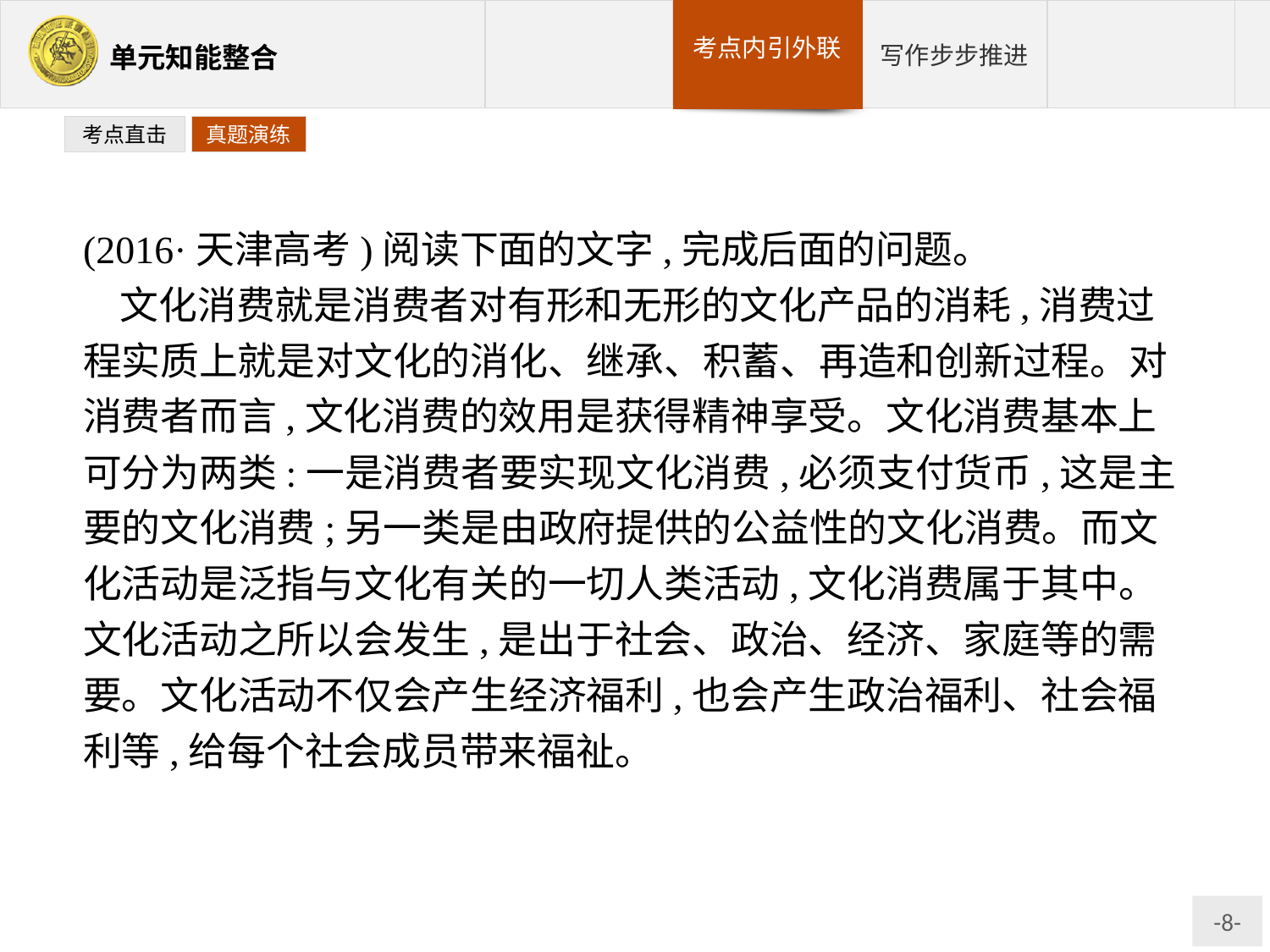

考点直击
真题演练
(2016·天津高考)阅读下面的文字,完成后面的问题。
文化消费就是消费者对有形和无形的文化产品的消耗,消费过程实质上就是对文化的消化、继承、积蓄、再造和创新过程。对消费者而言,文化消费的效用是获得精神享受。文化消费基本上可分为两类:一是消费者要实现文化消费,必须支付货币,这是主要的文化消费;另一类是由政府提供的公益性的文化消费。而文化活动是泛指与文化有关的一切人类活动,文化消费属于其中。文化活动之所以会发生,是出于社会、政治、经济、家庭等的需要。文化活动不仅会产生经济福利,也会产生政治福利、社会福利等,给每个社会成员带来福祉。